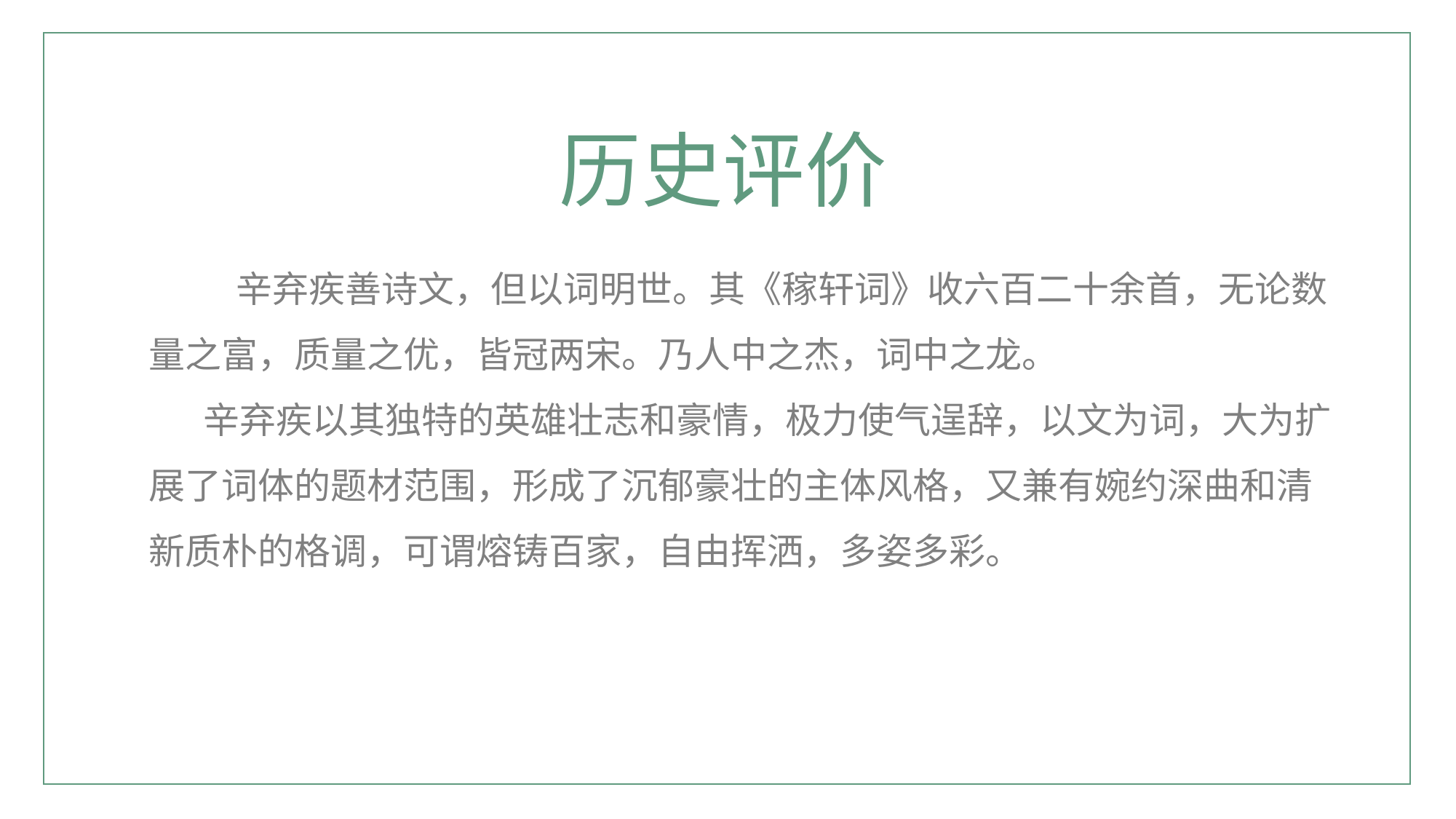

历史评价
   辛弃疾善诗文，但以词明世。其《稼轩词》收六百二十余首，无论数量之富，质量之优，皆冠两宋。乃人中之杰，词中之龙。
辛弃疾以其独特的英雄壮志和豪情，极力使气逞辞，以文为词，大为扩展了词体的题材范围，形成了沉郁豪壮的主体风格，又兼有婉约深曲和清新质朴的格调，可谓熔铸百家，自由挥洒，多姿多彩。